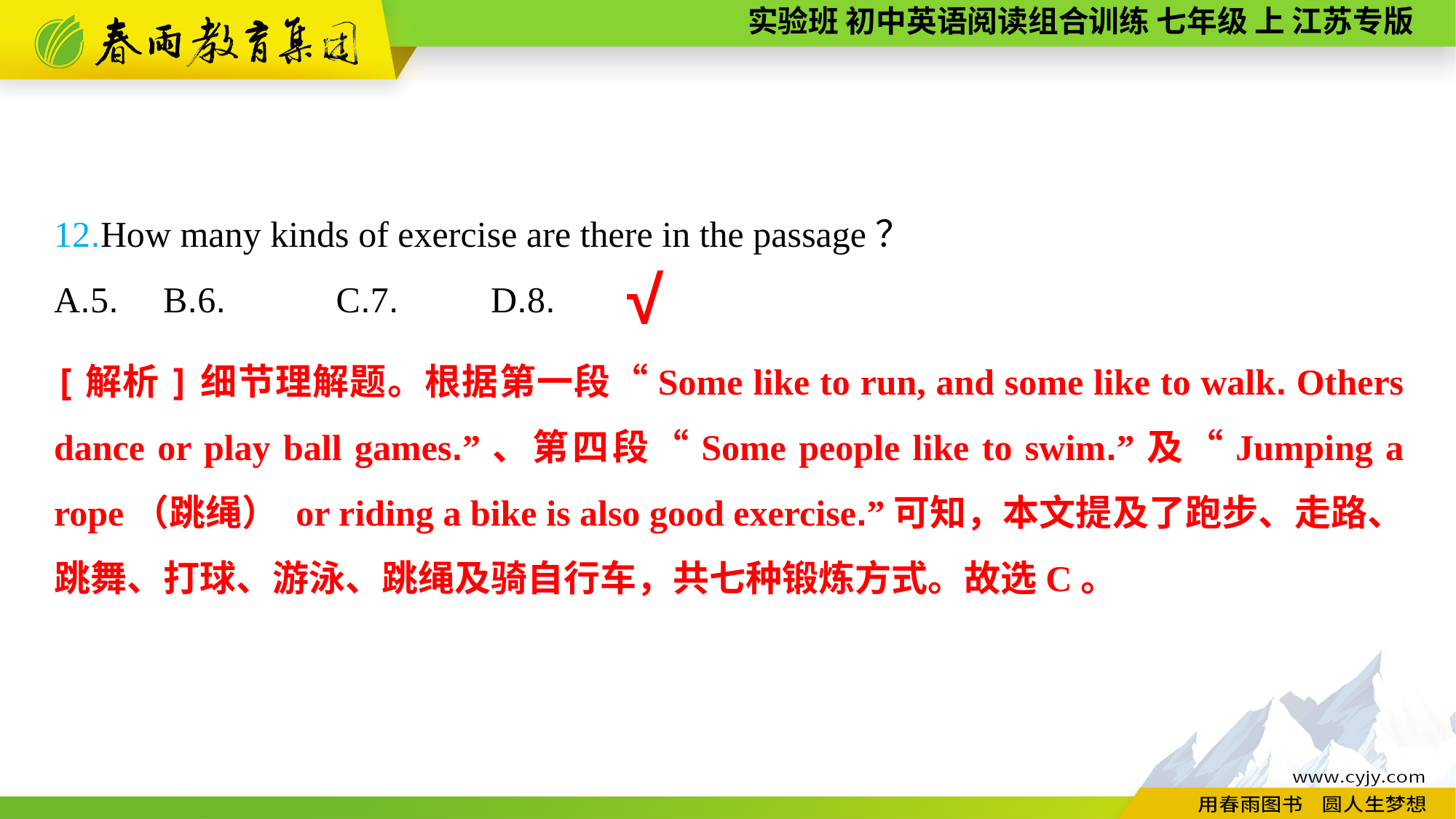

12.How many kinds of exercise are there in the passage？
A.5.	B.6.	       C.7.	D.8.
√
[解析]细节理解题。根据第一段“Some like to run, and some like to walk. Others dance or play ball games.”、第四段“Some people like to swim.”及“Jumping a rope（跳绳） or riding a bike is also good exercise.”可知，本文提及了跑步、走路、跳舞、打球、游泳、跳绳及骑自行车，共七种锻炼方式。故选C。